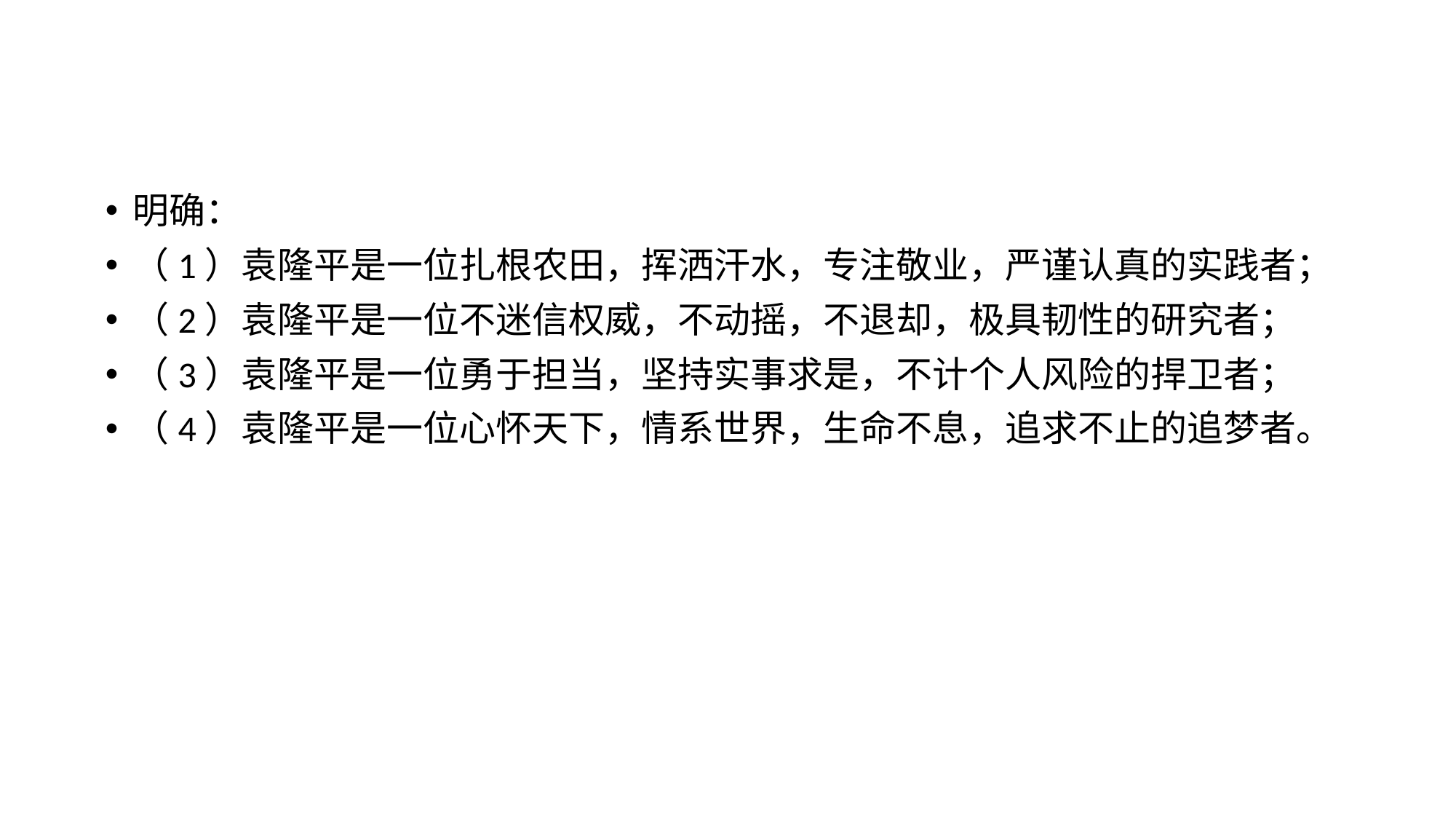

明确：
（1）袁隆平是一位扎根农田，挥洒汗水，专注敬业，严谨认真的实践者；
（2）袁隆平是一位不迷信权威，不动摇，不退却，极具韧性的研究者；
（3）袁隆平是一位勇于担当，坚持实事求是，不计个人风险的捍卫者；
（4）袁隆平是一位心怀天下，情系世界，生命不息，追求不止的追梦者。